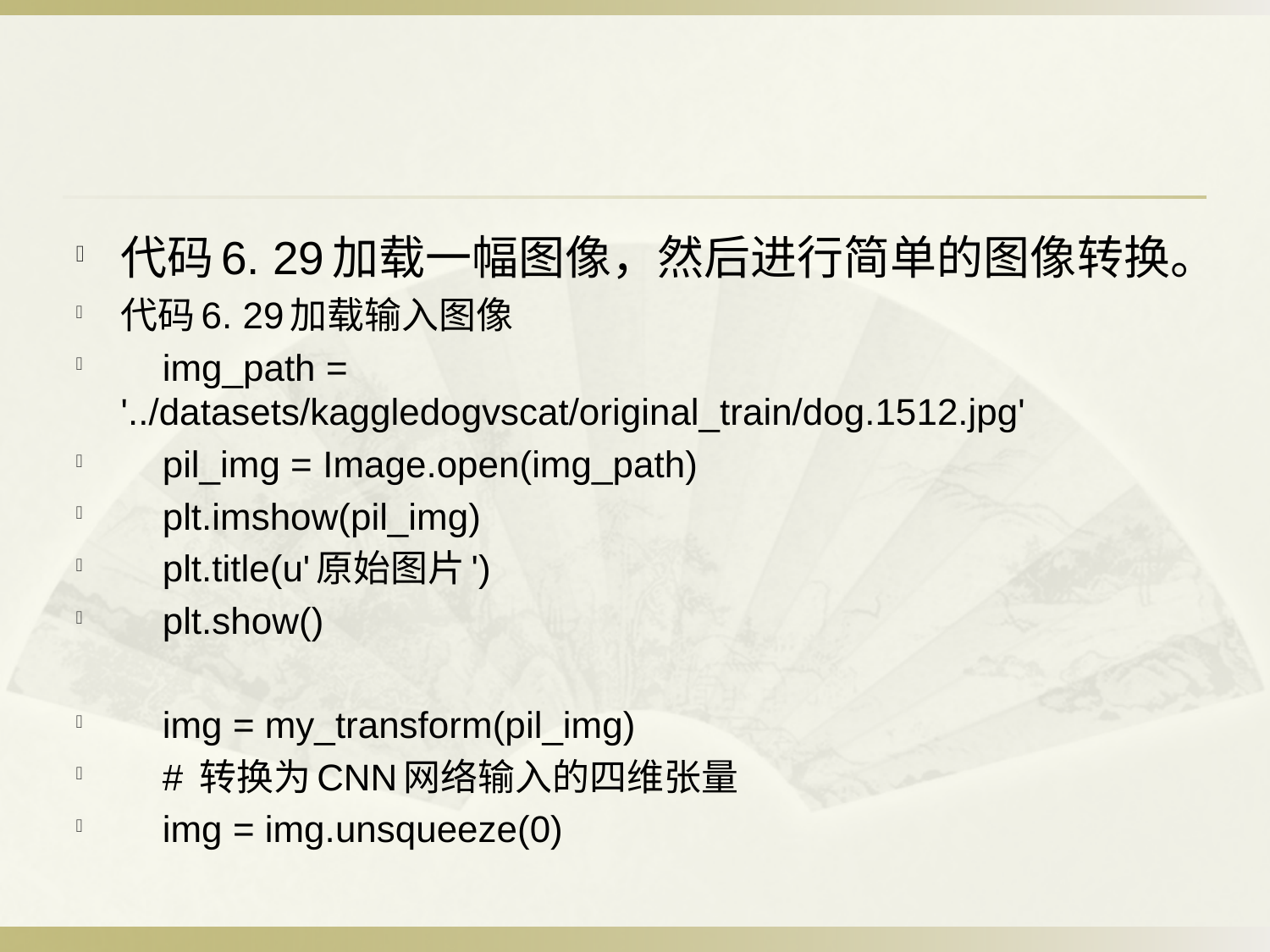

代码6. 29加载一幅图像，然后进行简单的图像转换。
代码6. 29加载输入图像
    img_path = '../datasets/kaggledogvscat/original_train/dog.1512.jpg'
    pil_img = Image.open(img_path)
    plt.imshow(pil_img)
    plt.title(u'原始图片')
    plt.show()

    img = my_transform(pil_img)
    # 转换为CNN网络输入的四维张量
    img = img.unsqueeze(0)